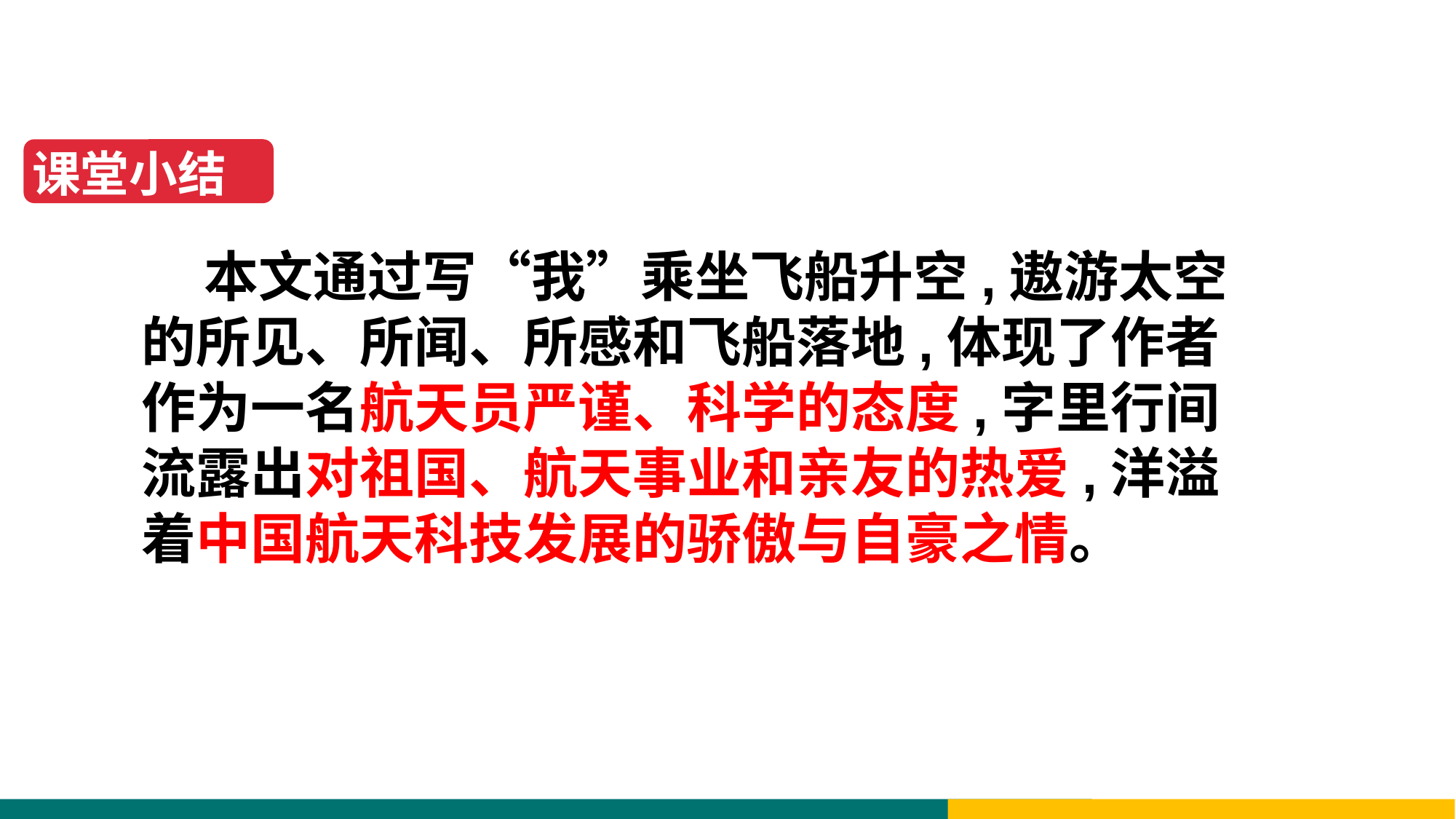

课堂小结

    本文通过写“我”乘坐飞船升空,遨游太空的所见、所闻、所感和飞船落地,体现了作者作为一名航天员严谨、科学的态度,字里行间流露出对祖国、航天事业和亲友的热爱,洋溢着中国航天科技发展的骄傲与自豪之情。